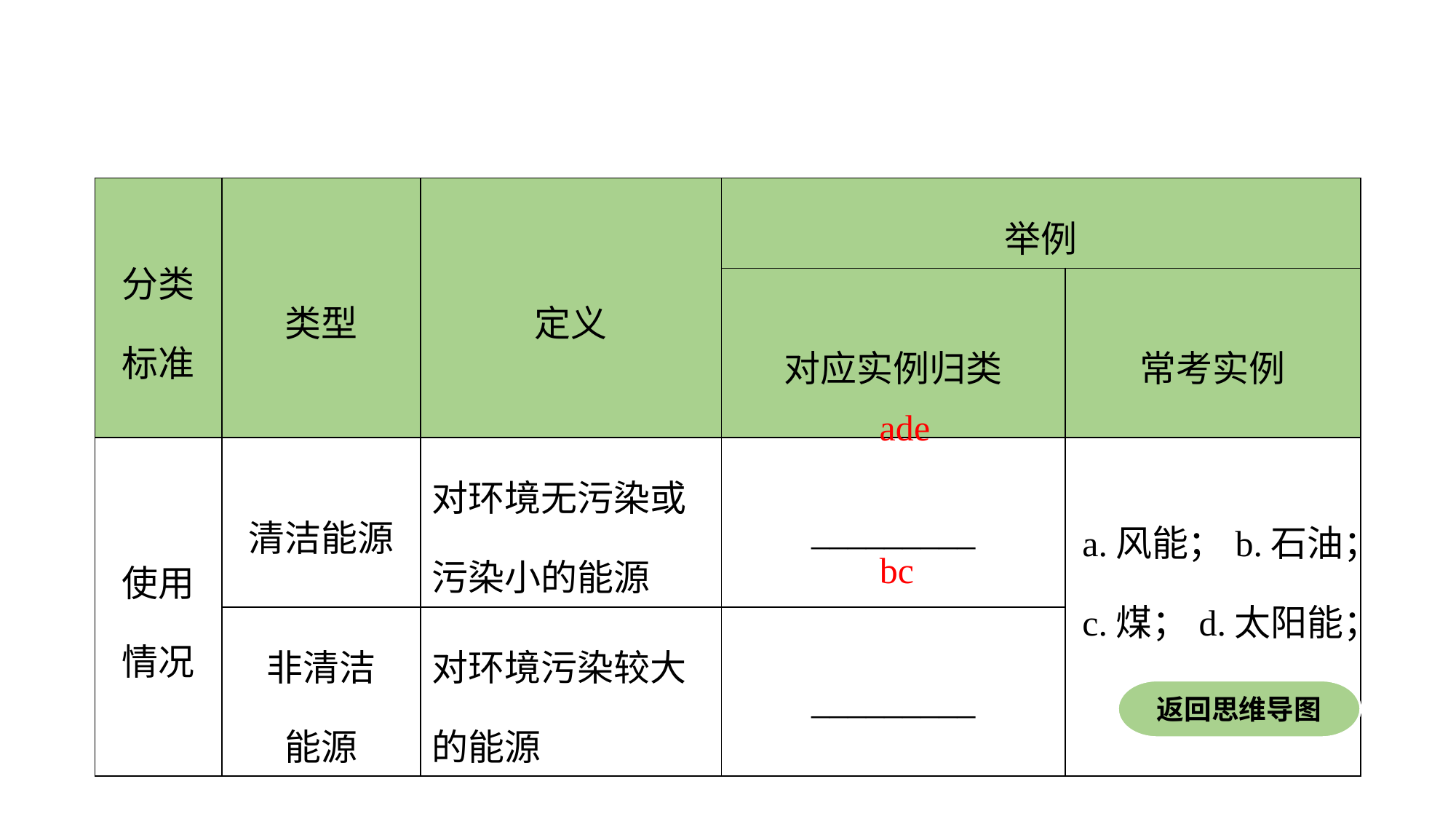

| 分类 标准 | 类型 | 定义 | 举例 |  |
| --- | --- | --- | --- | --- |
|  |  |  | 对应实例归类 | 常考实例 |
| 使用 情况 | 清洁能源 | 对环境无污染或污染小的能源 | \_\_\_\_\_\_\_\_\_ | a.风能；b.石油；c.煤；d.太阳能；e.水能 |
|  | 非清洁 能源 | 对环境污染较大的能源 | \_\_\_\_\_\_\_\_\_ |  |
ade
bc
返回思维导图